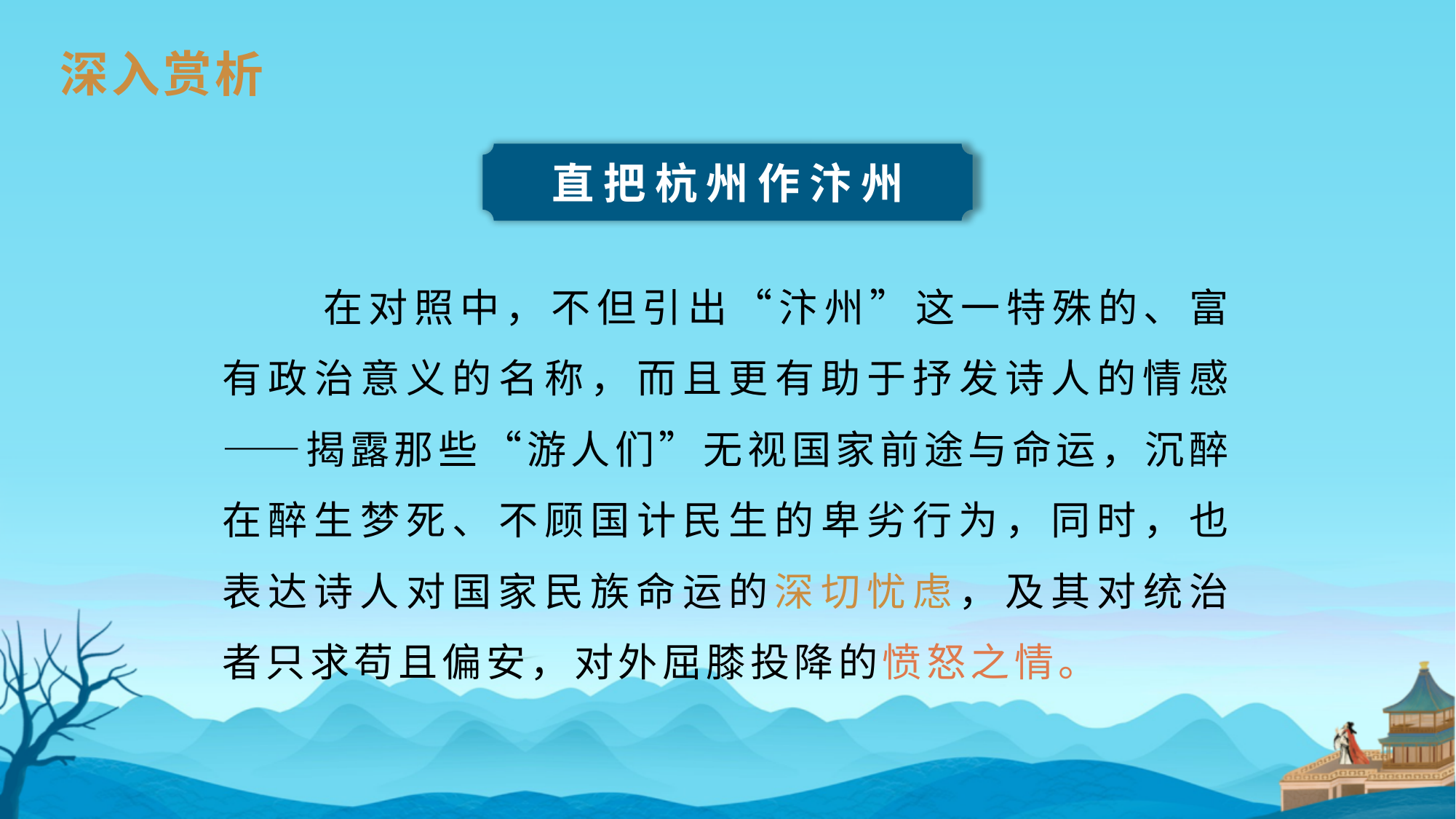

深入赏析

直把杭州作汴州
      在对照中，不但引出“汴州”这一特殊的、富有政治意义的名称，而且更有助于抒发诗人的情感——揭露那些“游人们”无视国家前途与命运，沉醉在醉生梦死、不顾国计民生的卑劣行为，同时，也表达诗人对国家民族命运的深切忧虑，及其对统治者只求苟且偏安，对外屈膝投降的愤怒之情。